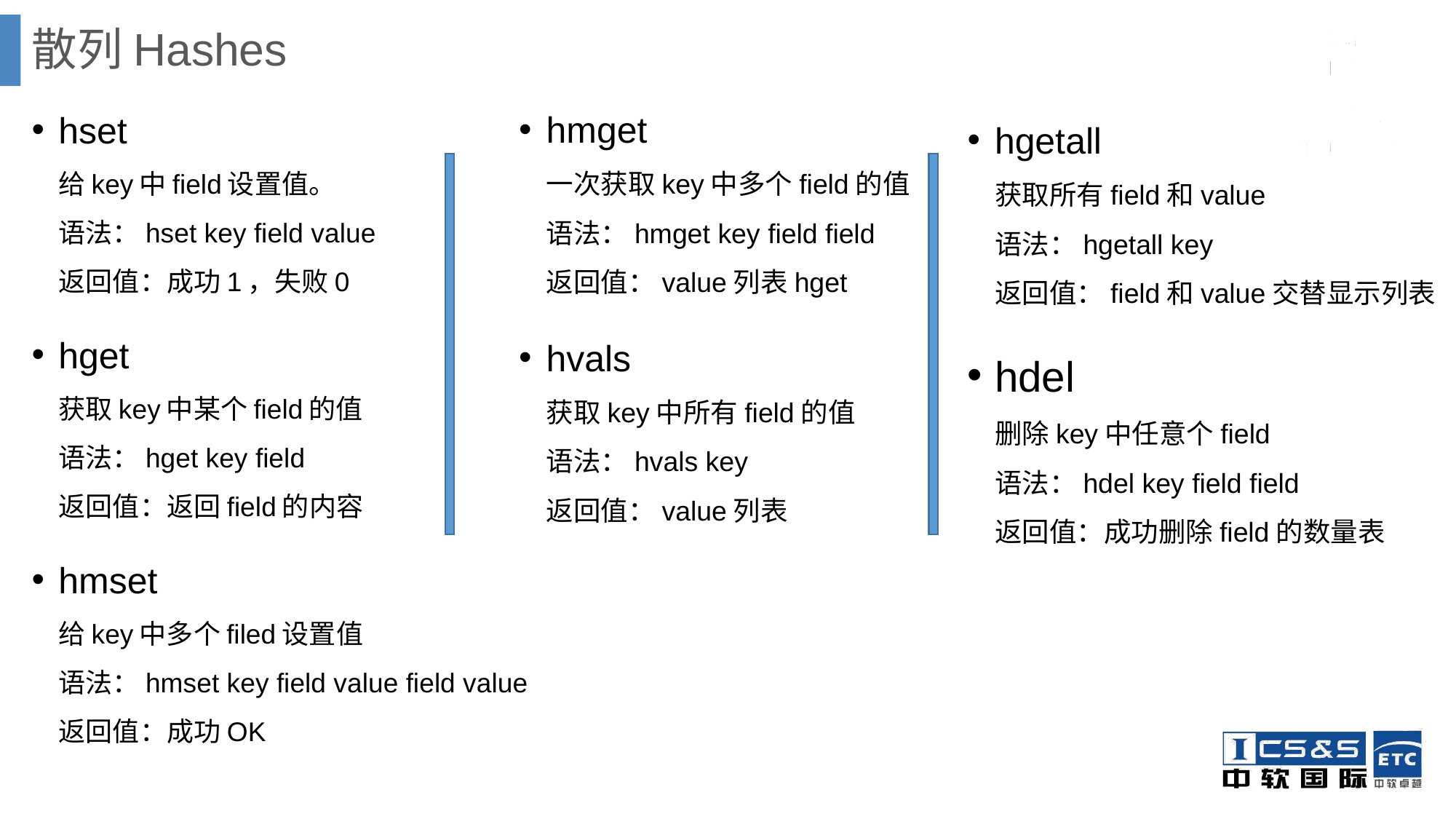

# 散列Hashes
hmget
一次获取key中多个field的值
语法：hmget key field field
返回值：value列表hget
hvals
获取key中所有field的值
语法：hvals key
返回值：value列表

hset
给key中field设置值。
语法：hset key field value
返回值：成功1，失败0
hget
获取key中某个field的值
语法：hget key field
返回值：返回field的内容
hmset
给key中多个filed设置值
语法：hmset key field value field value
返回值：成功OK
hgetall
获取所有field和value
语法：hgetall key
返回值：field和value交替显示列表
hdel
删除key中任意个field
语法：hdel key field field
返回值：成功删除field的数量表